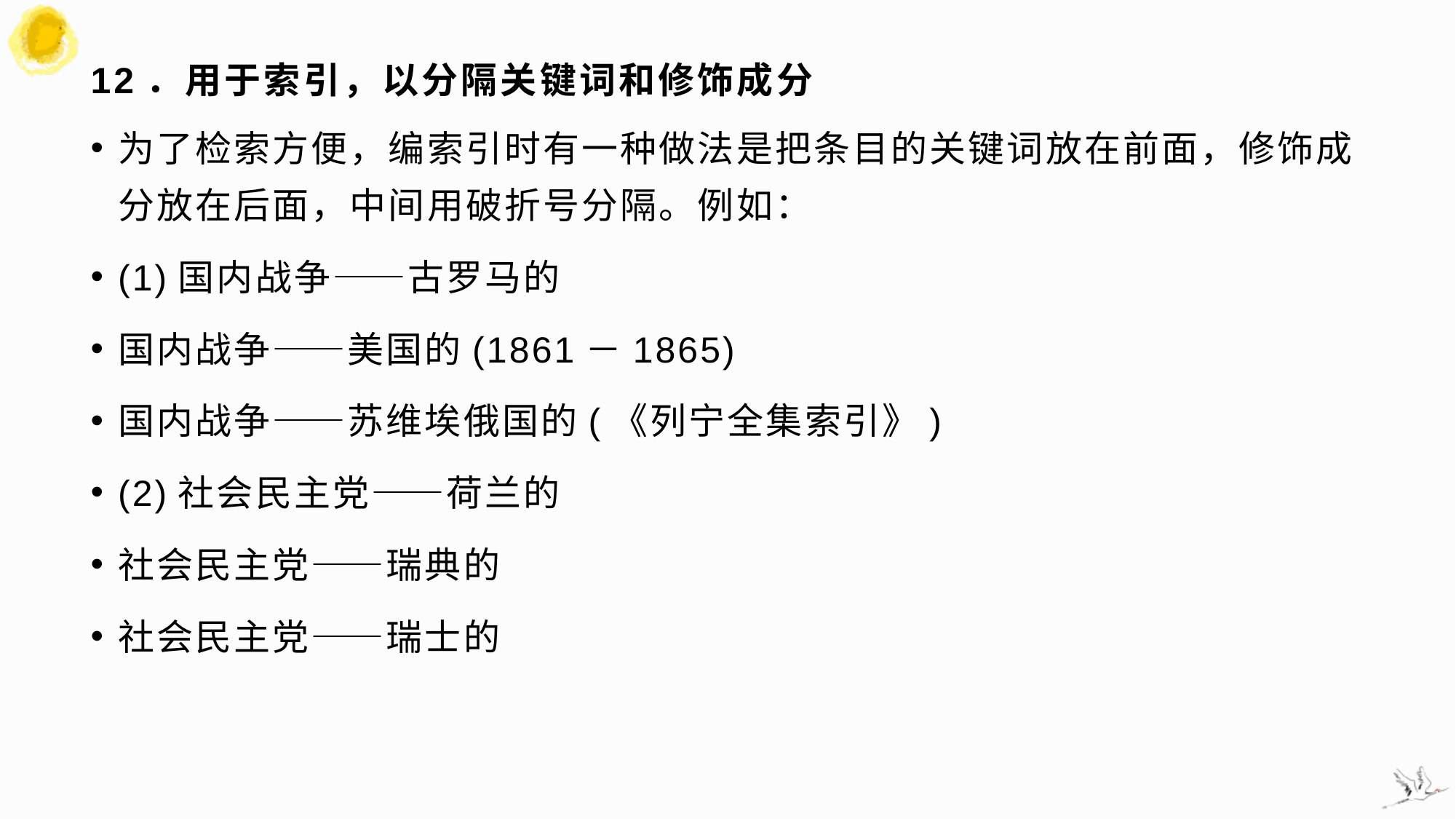

# 12．用于索引，以分隔关键词和修饰成分
为了检索方便，编索引时有一种做法是把条目的关键词放在前面，修饰成分放在后面，中间用破折号分隔。例如：
(1)国内战争——古罗马的
国内战争——美国的(1861－1865)
国内战争——苏维埃俄国的(《列宁全集索引》)
(2)社会民主党——荷兰的
社会民主党——瑞典的
社会民主党——瑞士的